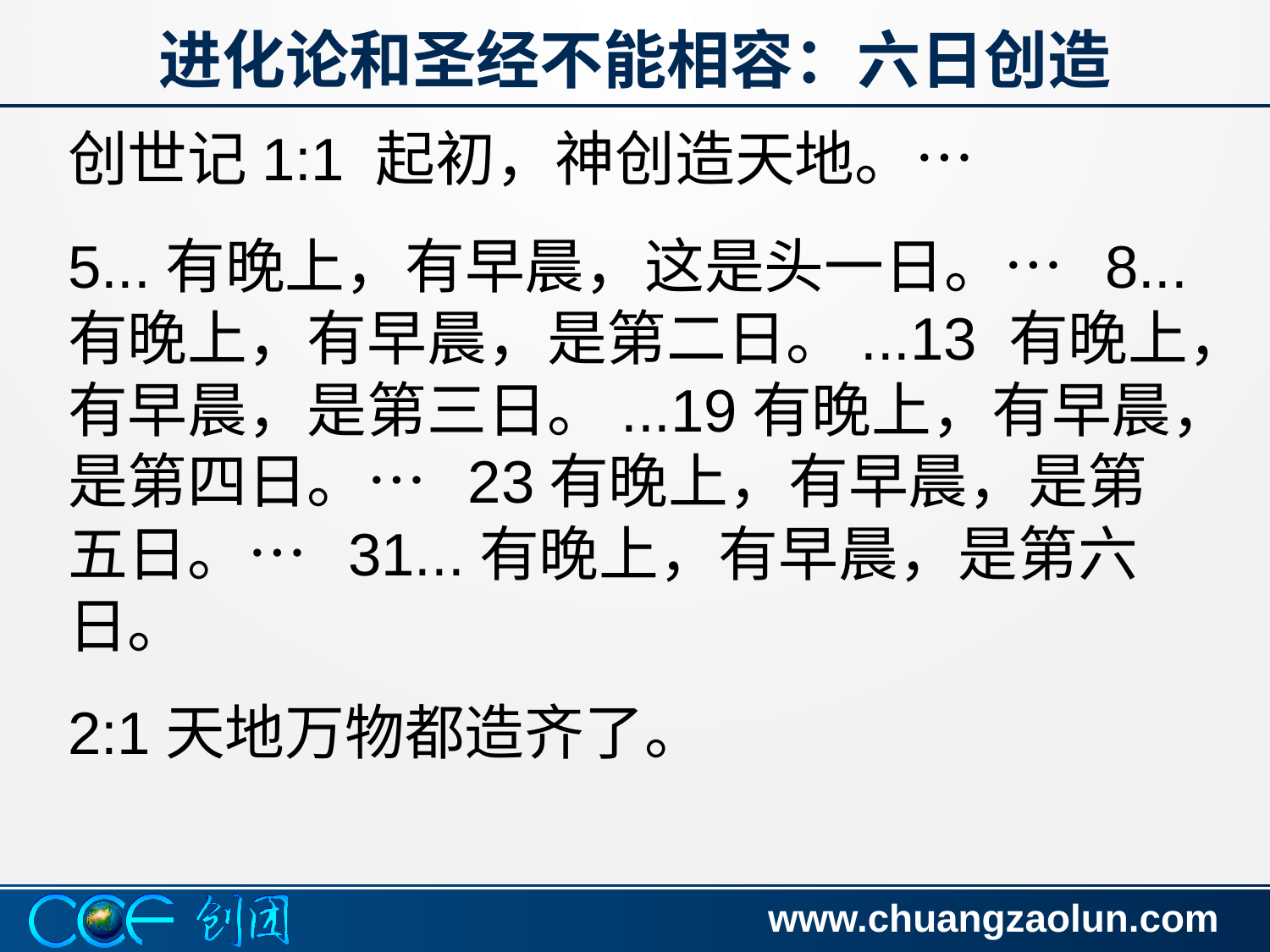

# 进化论和圣经不能相容：六日创造
创世记1:1 起初，神创造天地。…

5...有晚上，有早晨，这是头一日。…  8...有晚上，有早晨，是第二日。...13 有晚上，有早晨，是第三日。...19有晚上，有早晨，是第四日。…  23有晚上，有早晨，是第五日。…  31...有晚上，有早晨，是第六日。

2:1天地万物都造齐了。